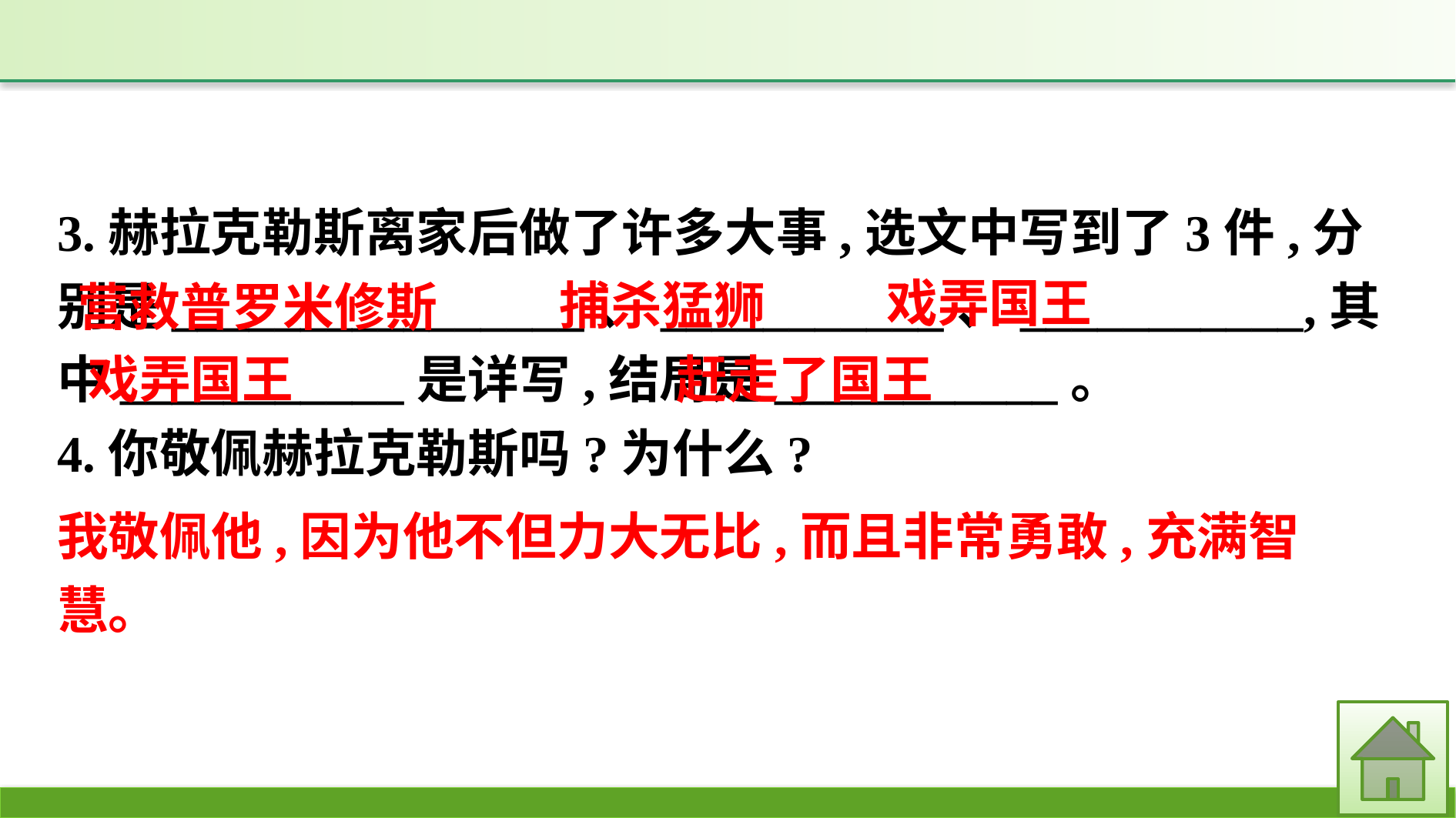

3.赫拉克勒斯离家后做了许多大事,选文中写到了3件,分别是________________、___________、___________,其中___________是详写,结局是___________。
4.你敬佩赫拉克勒斯吗?为什么?
戏弄国王
捕杀猛狮
营救普罗米修斯
戏弄国王
赶走了国王
我敬佩他,因为他不但力大无比,而且非常勇敢,充满智慧。